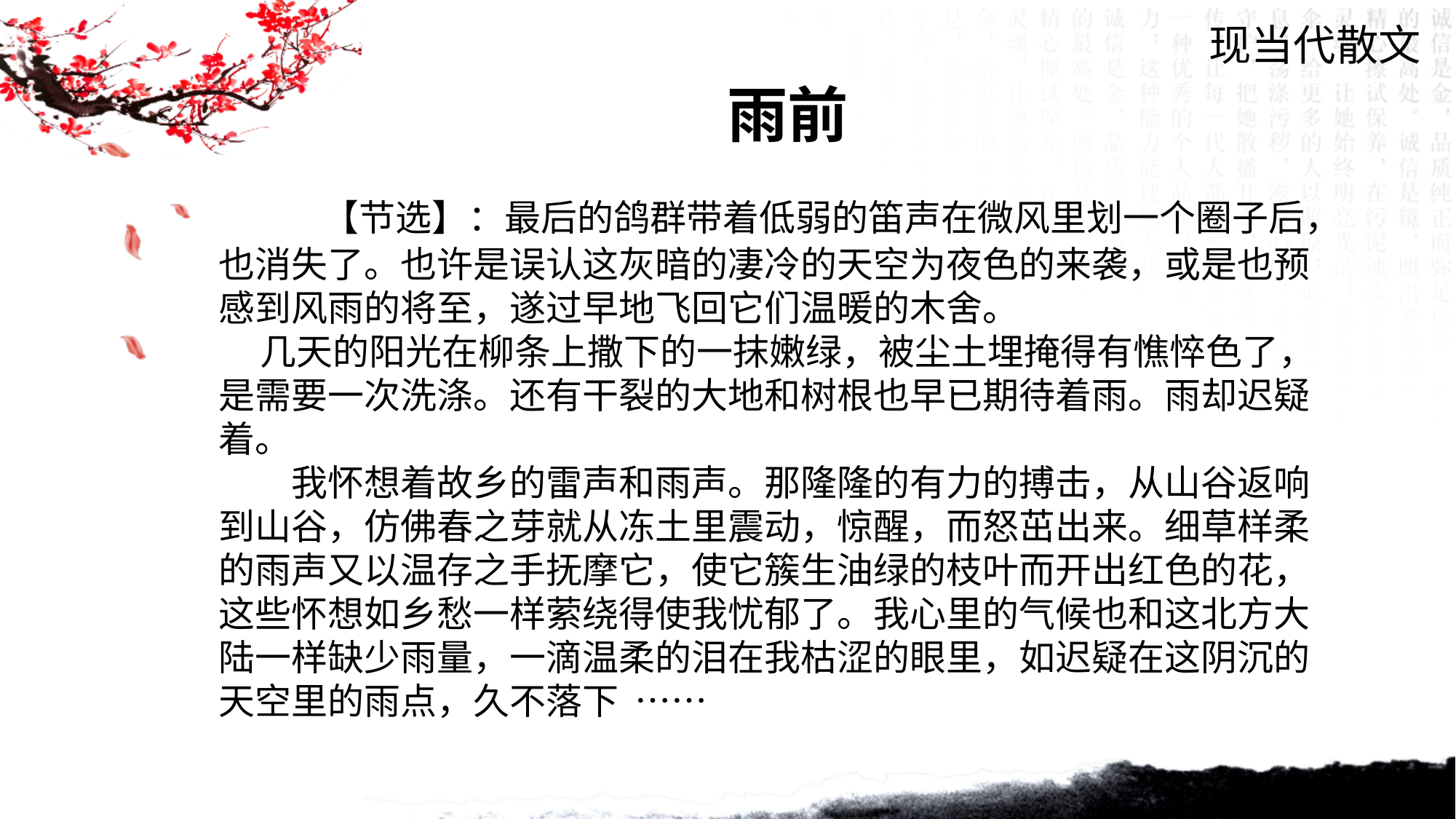

现当代散文
雨前
          【节选】：最后的鸽群带着低弱的笛声在微风里划一个圈子后，也消失了。也许是误认这灰暗的凄冷的天空为夜色的来袭，或是也预感到风雨的将至，遂过早地飞回它们温暖的木舍。
    几天的阳光在柳条上撒下的一抹嫩绿，被尘土埋掩得有憔悴色了，是需要一次洗涤。还有干裂的大地和树根也早已期待着雨。雨却迟疑着。
　　我怀想着故乡的雷声和雨声。那隆隆的有力的搏击，从山谷返响到山谷，仿佛春之芽就从冻土里震动，惊醒，而怒茁出来。细草样柔的雨声又以温存之手抚摩它，使它簇生油绿的枝叶而开出红色的花，这些怀想如乡愁一样萦绕得使我忧郁了。我心里的气候也和这北方大陆一样缺少雨量，一滴温柔的泪在我枯涩的眼里，如迟疑在这阴沉的天空里的雨点，久不落下  ……